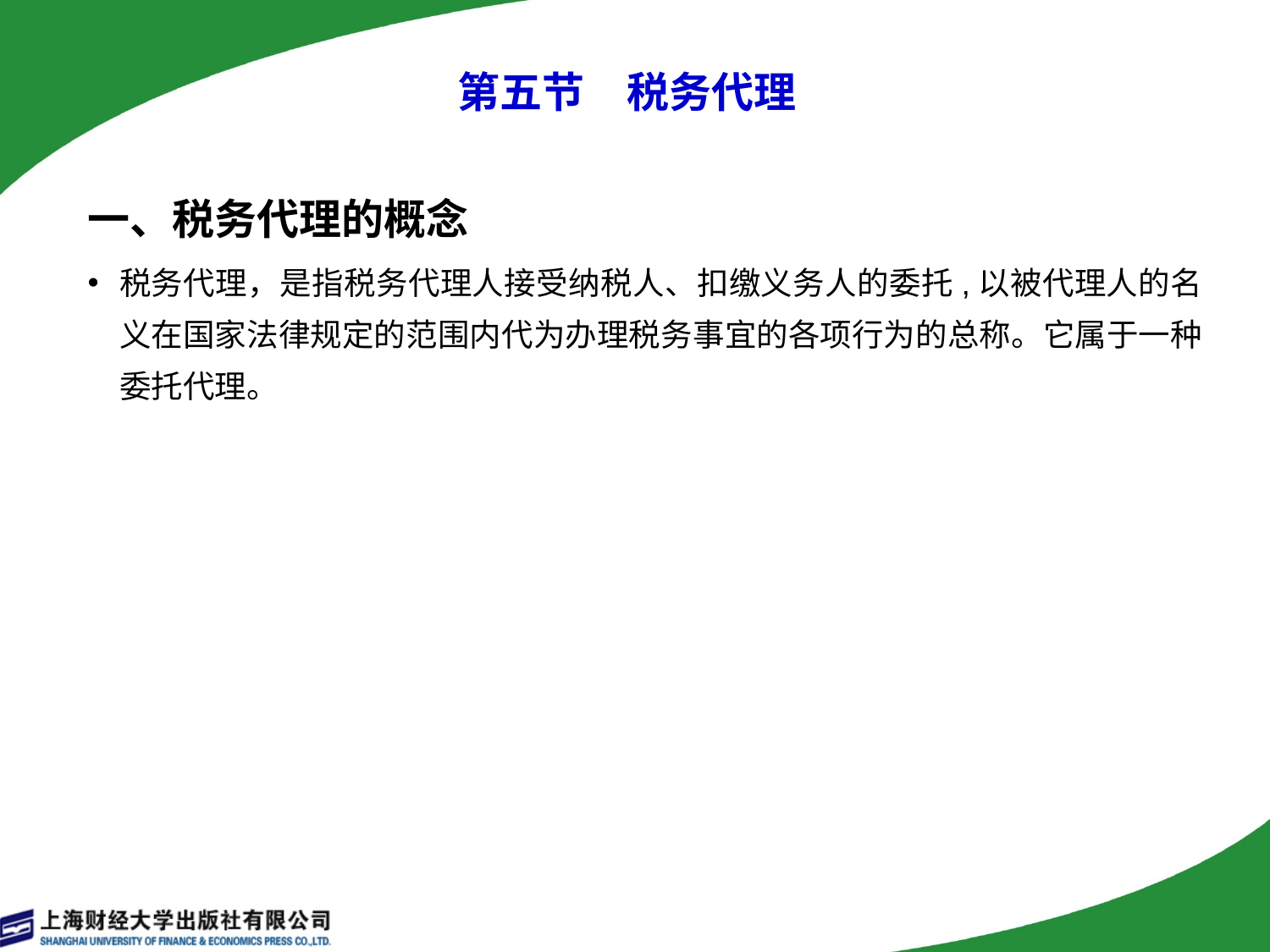

# 第五节　税务代理
一、税务代理的概念
税务代理，是指税务代理人接受纳税人、扣缴义务人的委托,以被代理人的名义在国家法律规定的范围内代为办理税务事宜的各项行为的总称。它属于一种委托代理。